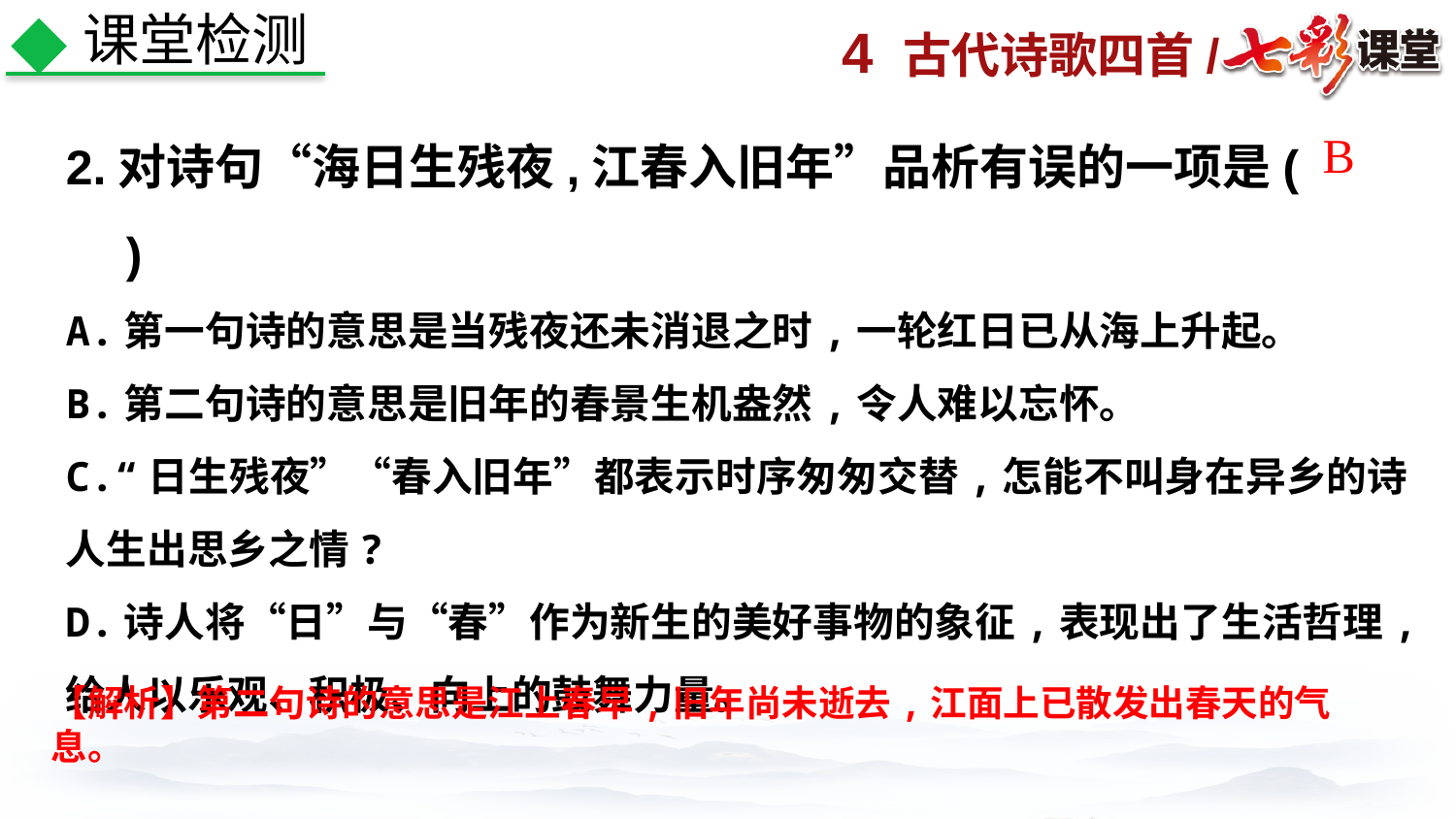

课堂检测

2.对诗句“海日生残夜,江春入旧年”品析有误的一项是(　　)
A.第一句诗的意思是当残夜还未消退之时,一轮红日已从海上升起。
B.第二句诗的意思是旧年的春景生机盎然,令人难以忘怀。
C.“日生残夜”“春入旧年”都表示时序匆匆交替,怎能不叫身在异乡的诗人生出思乡之情?
D.诗人将“日”与“春”作为新生的美好事物的象征,表现出了生活哲理,给人以乐观、积极、向上的鼓舞力量。
 B
【解析】第二句诗的意思是江上春早,旧年尚未逝去,江面上已散发出春天的气息。